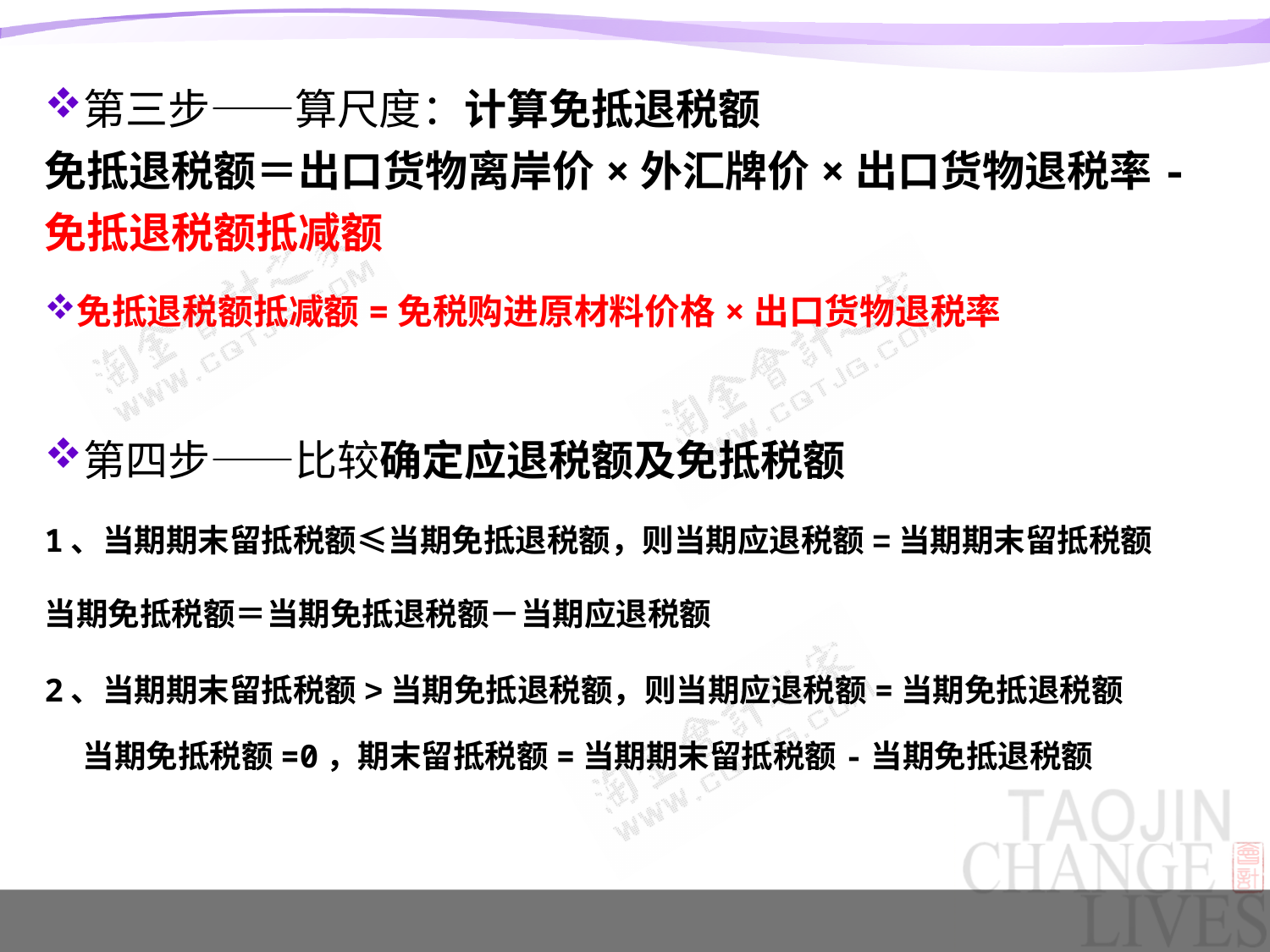

第三步——算尺度：计算免抵退税额
免抵退税额＝出口货物离岸价×外汇牌价×出口货物退税率-免抵退税额抵减额
免抵退税额抵减额=免税购进原材料价格×出口货物退税率

第四步——比较确定应退税额及免抵税额
1、当期期末留抵税额≤当期免抵退税额，则当期应退税额=当期期末留抵税额
当期免抵税额＝当期免抵退税额－当期应退税额
2、当期期末留抵税额>当期免抵退税额，则当期应退税额=当期免抵退税额
    当期免抵税额=0，期末留抵税额=当期期末留抵税额-当期免抵退税额